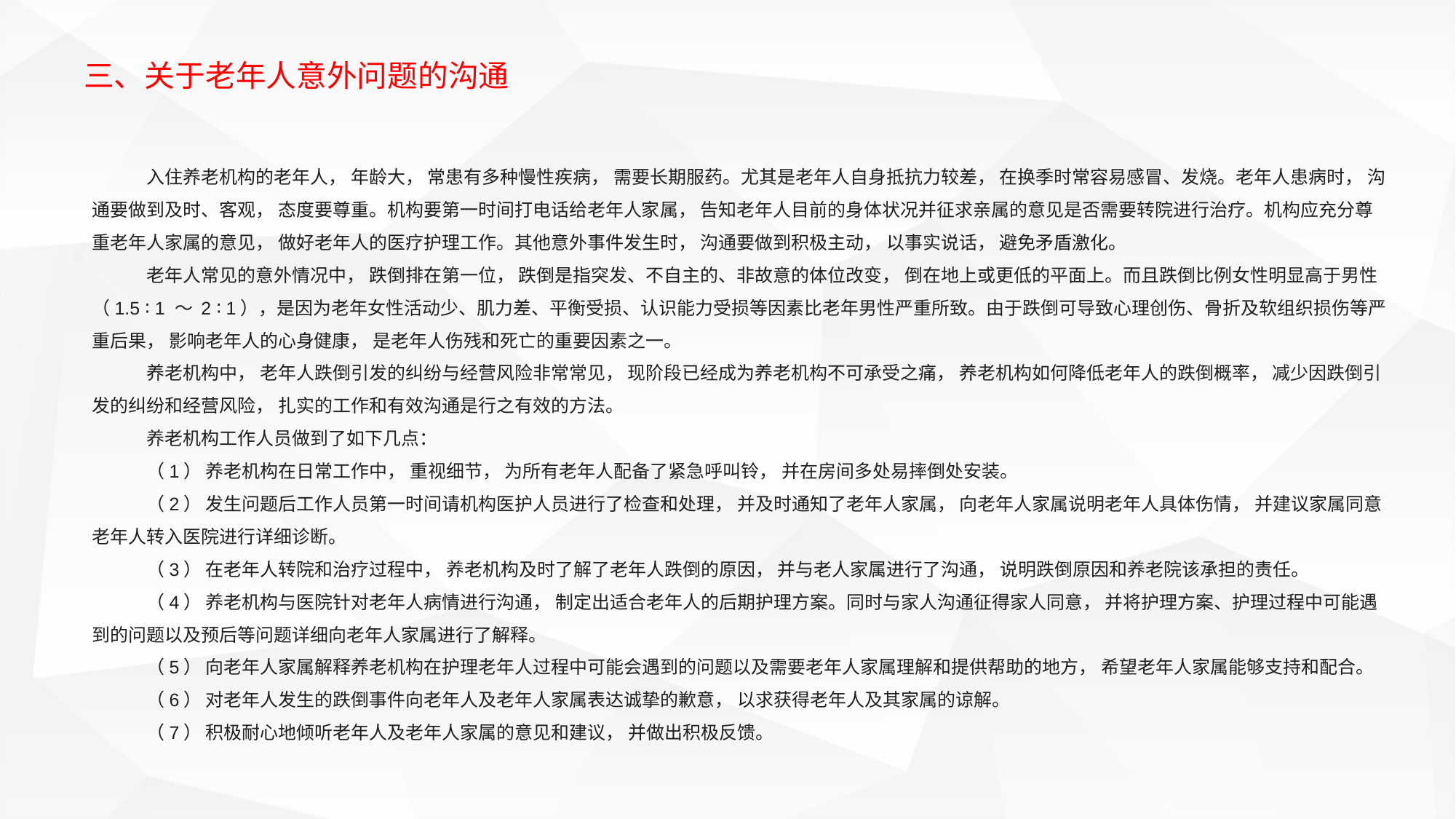

三、关于老年人意外问题的沟通
入住养老机构的老年人， 年龄大， 常患有多种慢性疾病， 需要长期服药。尤其是老年人自身抵抗力较差， 在换季时常容易感冒、发烧。老年人患病时， 沟通要做到及时、客观， 态度要尊重。机构要第一时间打电话给老年人家属， 告知老年人目前的身体状况并征求亲属的意见是否需要转院进行治疗。机构应充分尊重老年人家属的意见， 做好老年人的医疗护理工作。其他意外事件发生时， 沟通要做到积极主动， 以事实说话， 避免矛盾激化。
老年人常见的意外情况中， 跌倒排在第一位， 跌倒是指突发、不自主的、非故意的体位改变， 倒在地上或更低的平面上。而且跌倒比例女性明显高于男性（1.5 ∶ 1 ～ 2 ∶ 1），是因为老年女性活动少、肌力差、平衡受损、认识能力受损等因素比老年男性严重所致。由于跌倒可导致心理创伤、骨折及软组织损伤等严重后果， 影响老年人的心身健康， 是老年人伤残和死亡的重要因素之一。
养老机构中， 老年人跌倒引发的纠纷与经营风险非常常见， 现阶段已经成为养老机构不可承受之痛， 养老机构如何降低老年人的跌倒概率， 减少因跌倒引发的纠纷和经营风险， 扎实的工作和有效沟通是行之有效的方法。
养老机构工作人员做到了如下几点：
（1） 养老机构在日常工作中， 重视细节， 为所有老年人配备了紧急呼叫铃， 并在房间多处易摔倒处安装。
（2） 发生问题后工作人员第一时间请机构医护人员进行了检查和处理， 并及时通知了老年人家属， 向老年人家属说明老年人具体伤情， 并建议家属同意老年人转入医院进行详细诊断。
（3） 在老年人转院和治疗过程中， 养老机构及时了解了老年人跌倒的原因， 并与老人家属进行了沟通， 说明跌倒原因和养老院该承担的责任。
（4） 养老机构与医院针对老年人病情进行沟通， 制定出适合老年人的后期护理方案。同时与家人沟通征得家人同意， 并将护理方案、护理过程中可能遇到的问题以及预后等问题详细向老年人家属进行了解释。
（5） 向老年人家属解释养老机构在护理老年人过程中可能会遇到的问题以及需要老年人家属理解和提供帮助的地方， 希望老年人家属能够支持和配合。
（6） 对老年人发生的跌倒事件向老年人及老年人家属表达诚挚的歉意， 以求获得老年人及其家属的谅解。
（7） 积极耐心地倾听老年人及老年人家属的意见和建议， 并做出积极反馈。